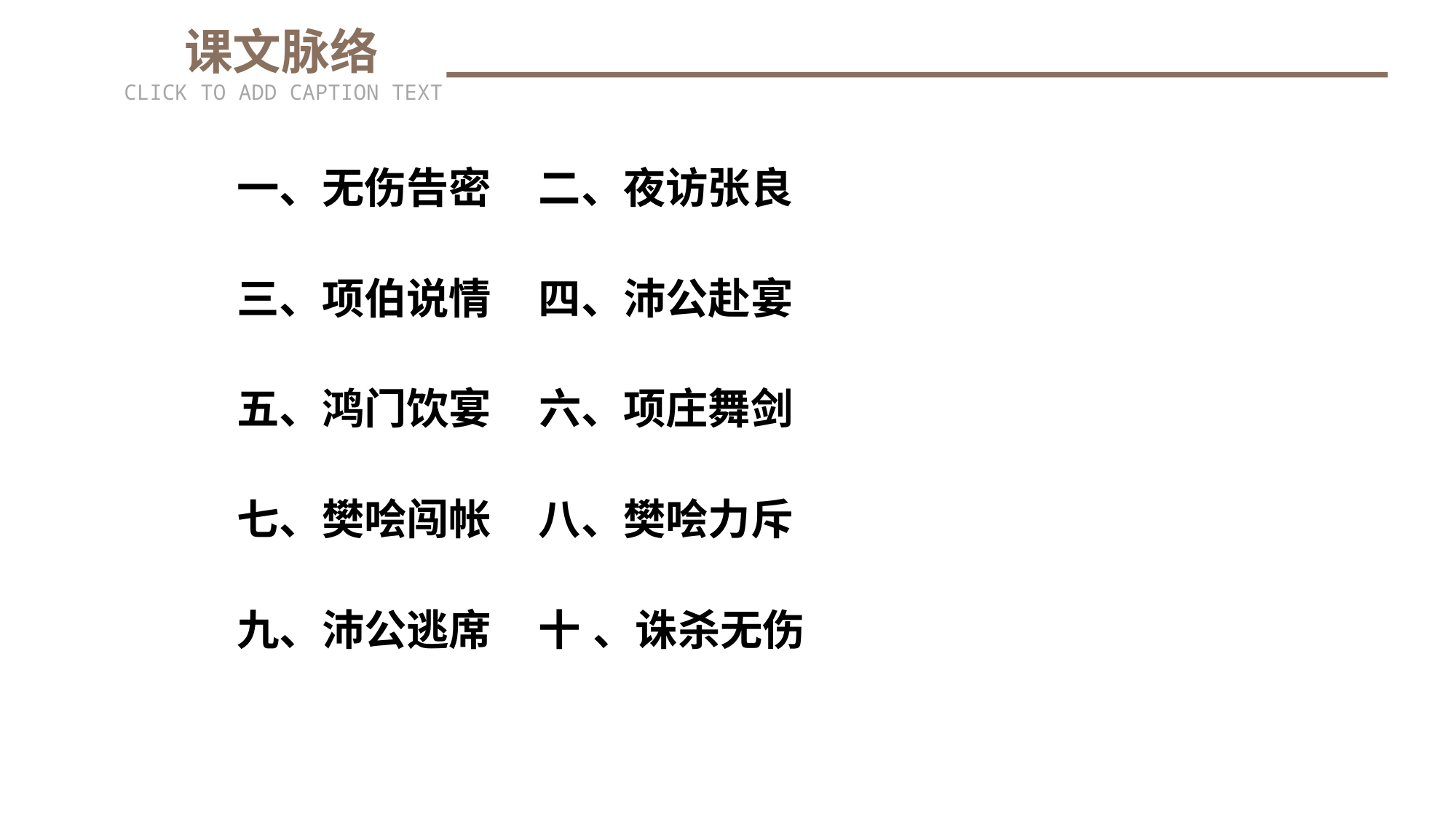

课文脉络

CLICK TO ADD CAPTION TEXT
一、无伤告密    二、夜访张良
三、项伯说情    四、沛公赴宴
五、鸿门饮宴    六、项庄舞剑
七、樊哙闯帐    八、樊哙力斥
九、沛公逃席    十 、诛杀无伤